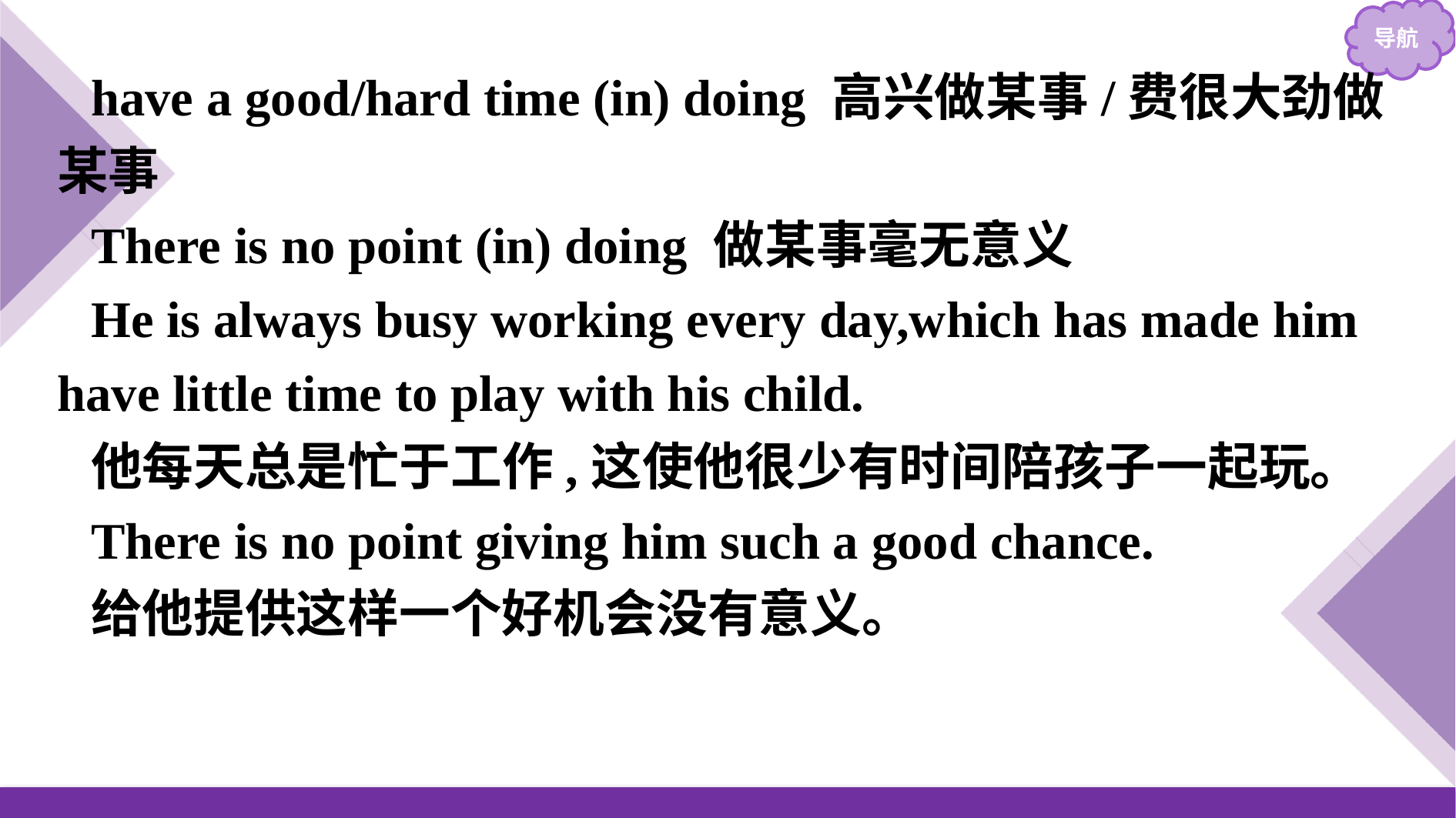

have a good/hard time (in) doing 高兴做某事/费很大劲做某事
There is no point (in) doing 做某事毫无意义
He is always busy working every day,which has made him have little time to play with his child.
他每天总是忙于工作,这使他很少有时间陪孩子一起玩。
There is no point giving him such a good chance.
给他提供这样一个好机会没有意义。